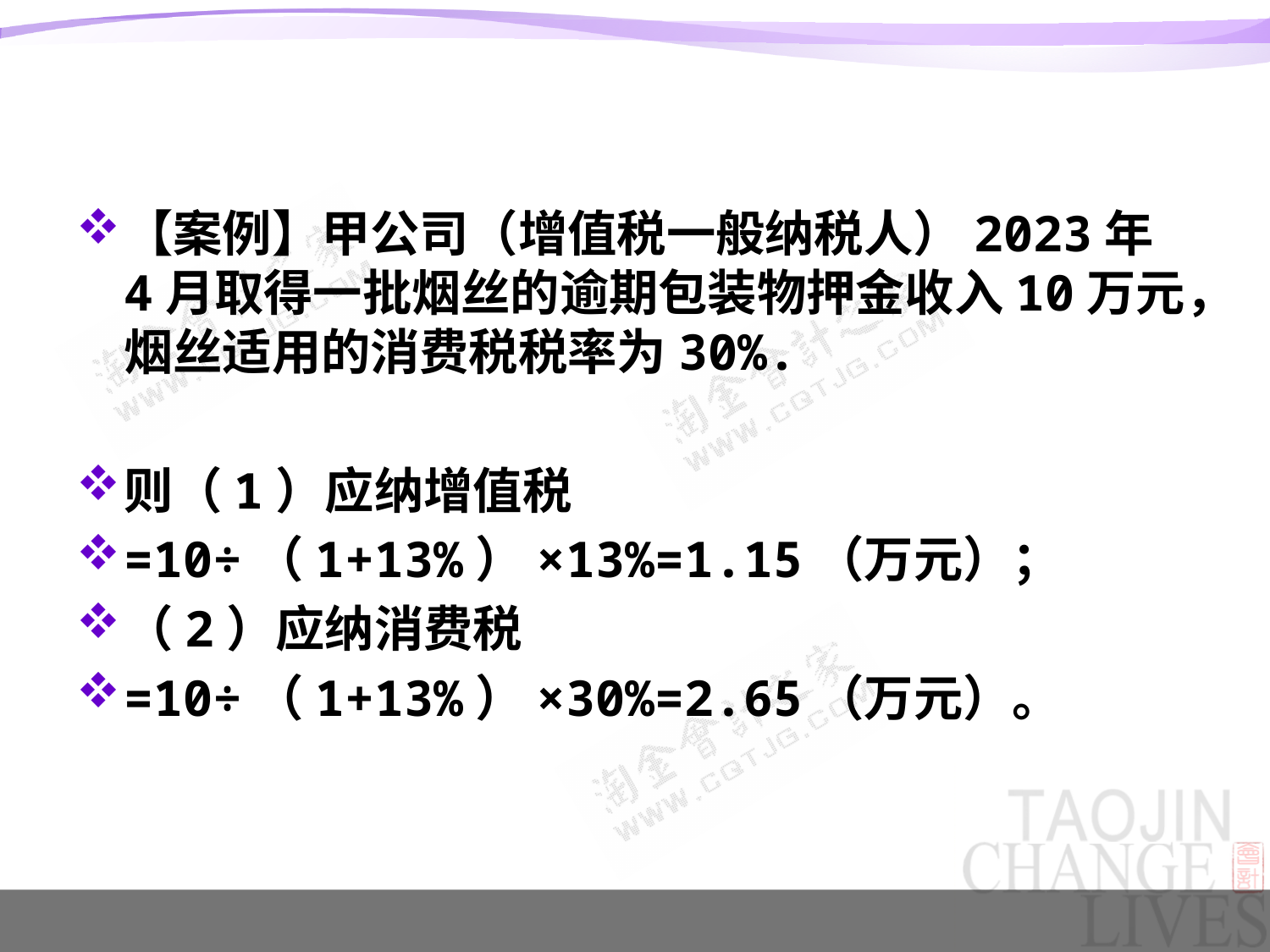

#
【案例】甲公司（增值税一般纳税人）2023年4月取得一批烟丝的逾期包装物押金收入10万元，烟丝适用的消费税税率为30%.

则（1）应纳增值税
=10÷（1+13%）×13%=1.15（万元）；
（2）应纳消费税
=10÷（1+13%）×30%=2.65（万元）。